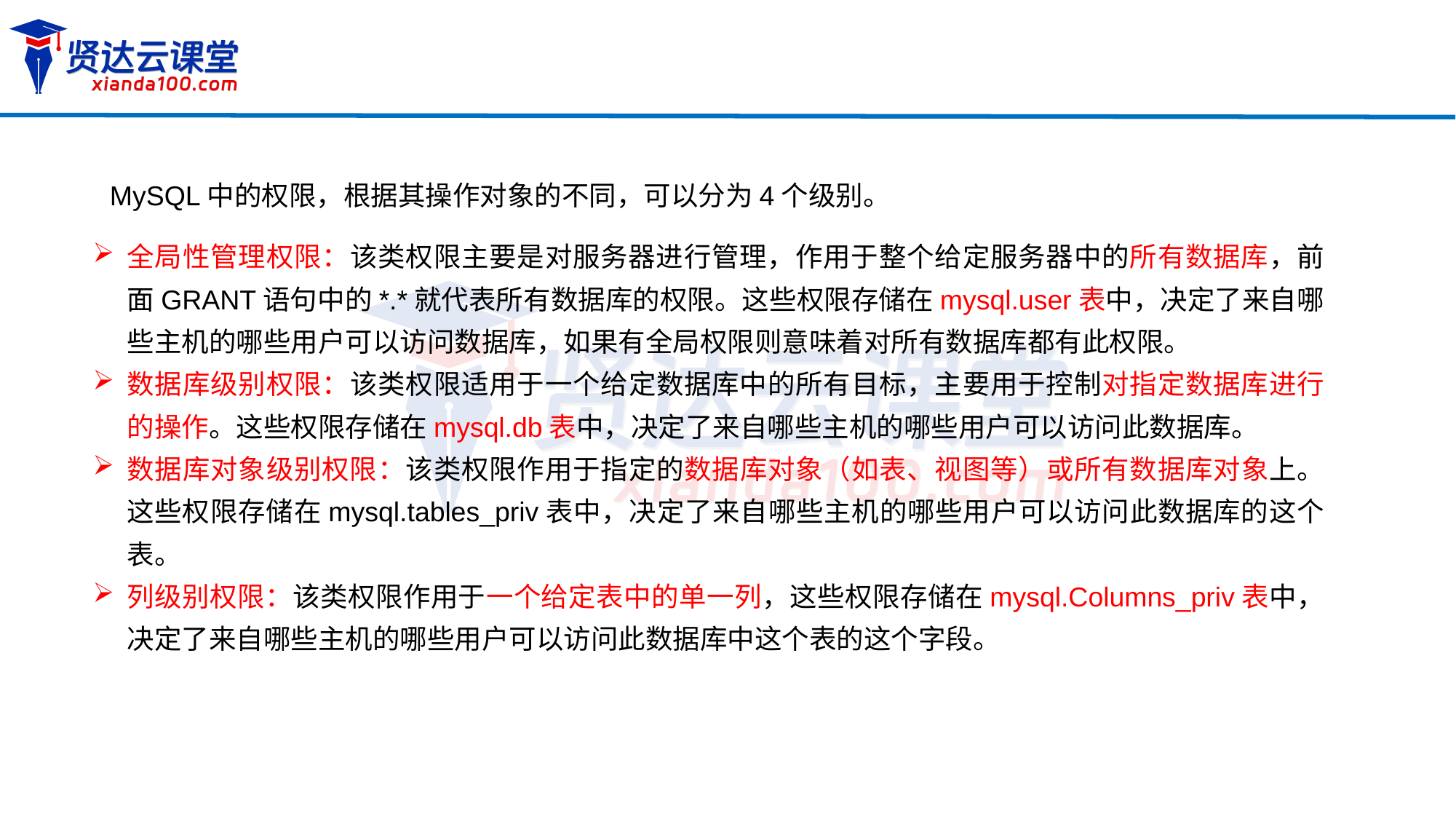

MySQL中的权限，根据其操作对象的不同，可以分为4个级别。
全局性管理权限：该类权限主要是对服务器进行管理，作用于整个给定服务器中的所有数据库，前面GRANT语句中的*.*就代表所有数据库的权限。这些权限存储在mysql.user表中，决定了来自哪些主机的哪些用户可以访问数据库，如果有全局权限则意味着对所有数据库都有此权限。
数据库级别权限：该类权限适用于一个给定数据库中的所有目标，主要用于控制对指定数据库进行的操作。这些权限存储在mysql.db表中，决定了来自哪些主机的哪些用户可以访问此数据库。
数据库对象级别权限：该类权限作用于指定的数据库对象（如表、视图等）或所有数据库对象上。这些权限存储在mysql.tables_priv表中，决定了来自哪些主机的哪些用户可以访问此数据库的这个表。
列级别权限：该类权限作用于一个给定表中的单一列，这些权限存储在mysql.Columns_priv表中，决定了来自哪些主机的哪些用户可以访问此数据库中这个表的这个字段。